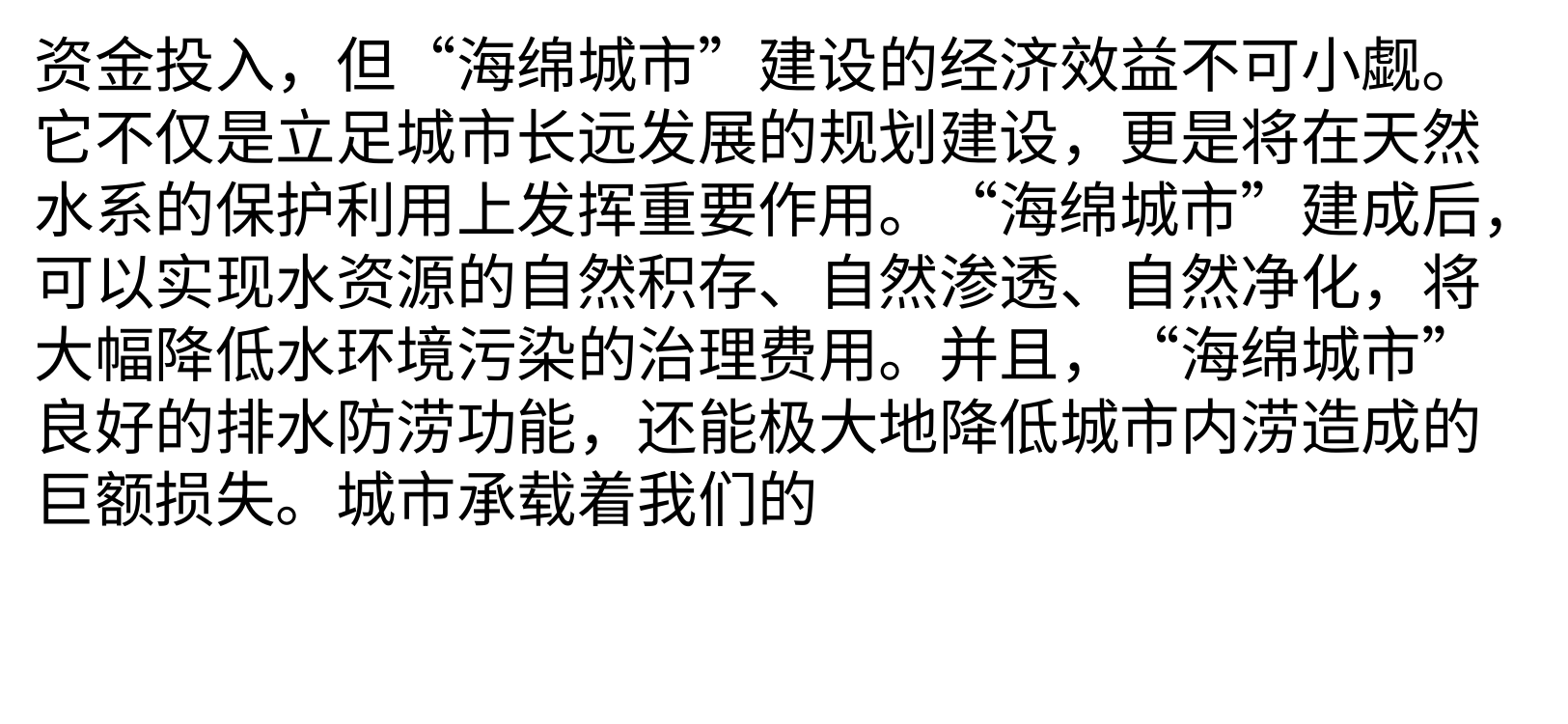

资金投入，但“海绵城市”建设的经济效益不可小觑。它不仅是立足城市长远发展的规划建设，更是将在天然水系的保护利用上发挥重要作用。“海绵城市”建成后，可以实现水资源的自然积存、自然渗透、自然净化，将大幅降低水环境污染的治理费用。并且，“海绵城市”良好的排水防涝功能，还能极大地降低城市内涝造成的巨额损失。城市承载着我们的